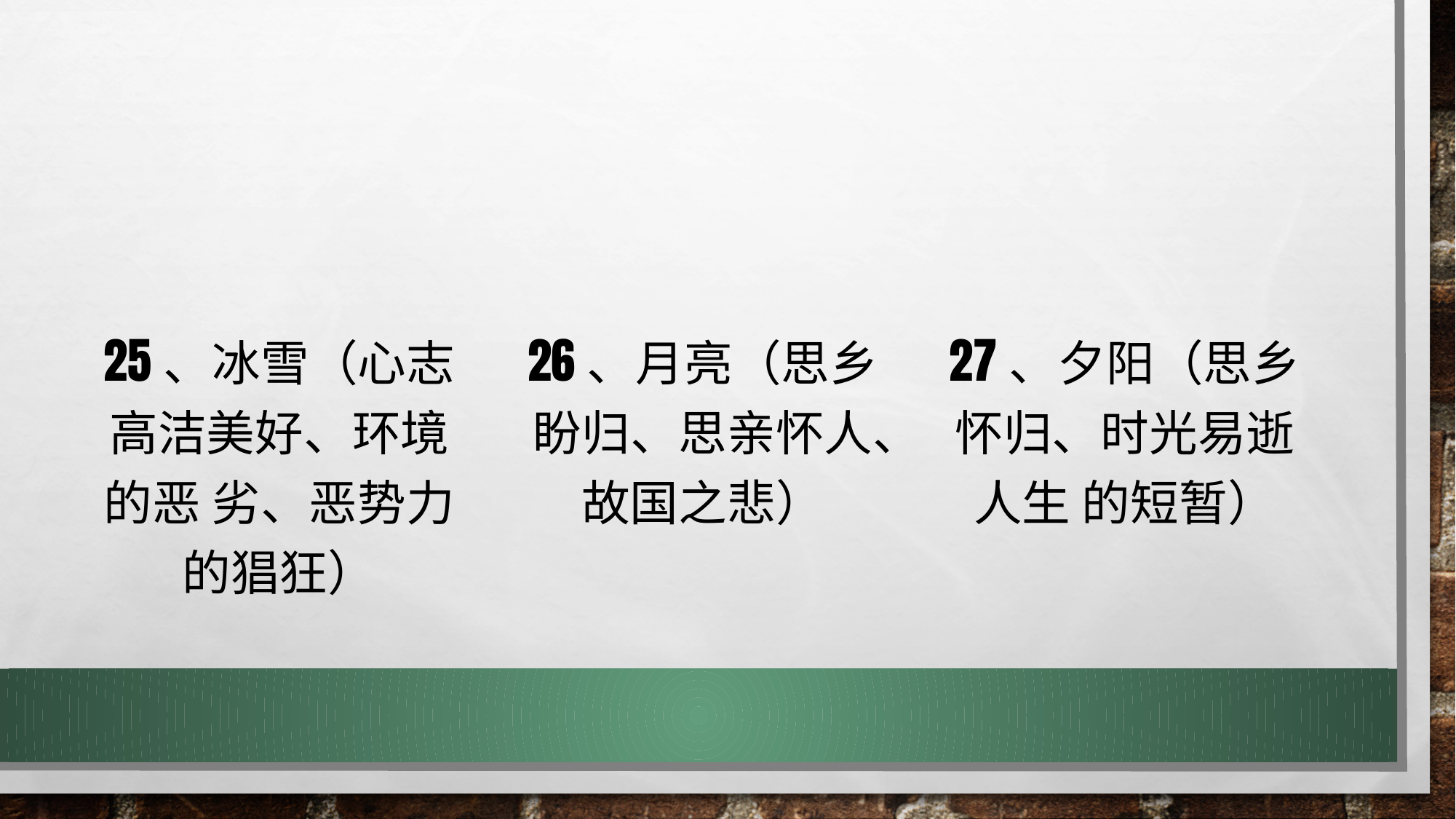

#

25、冰雪（心志高洁美好、环境的恶 劣、恶势力的猖狂）
26、月亮（思乡盼归、思亲怀人、故国之悲）
27、夕阳（思乡怀归、时光易逝人生 的短暂）